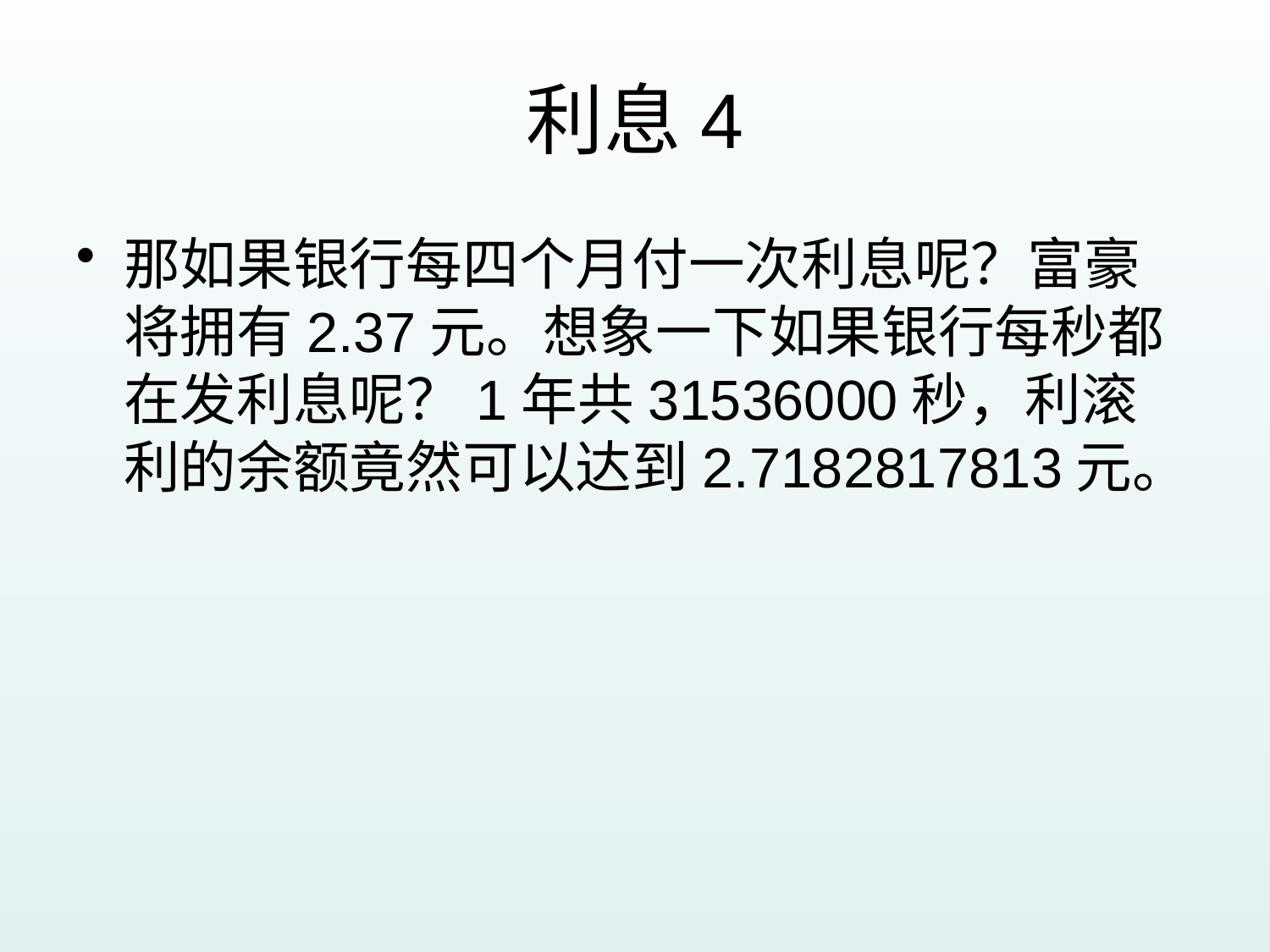

# 利息4
那如果银行每四个月付一次利息呢？富豪将拥有2.37元。想象一下如果银行每秒都在发利息呢？1年共31536000秒，利滚利的余额竟然可以达到2.7182817813元。